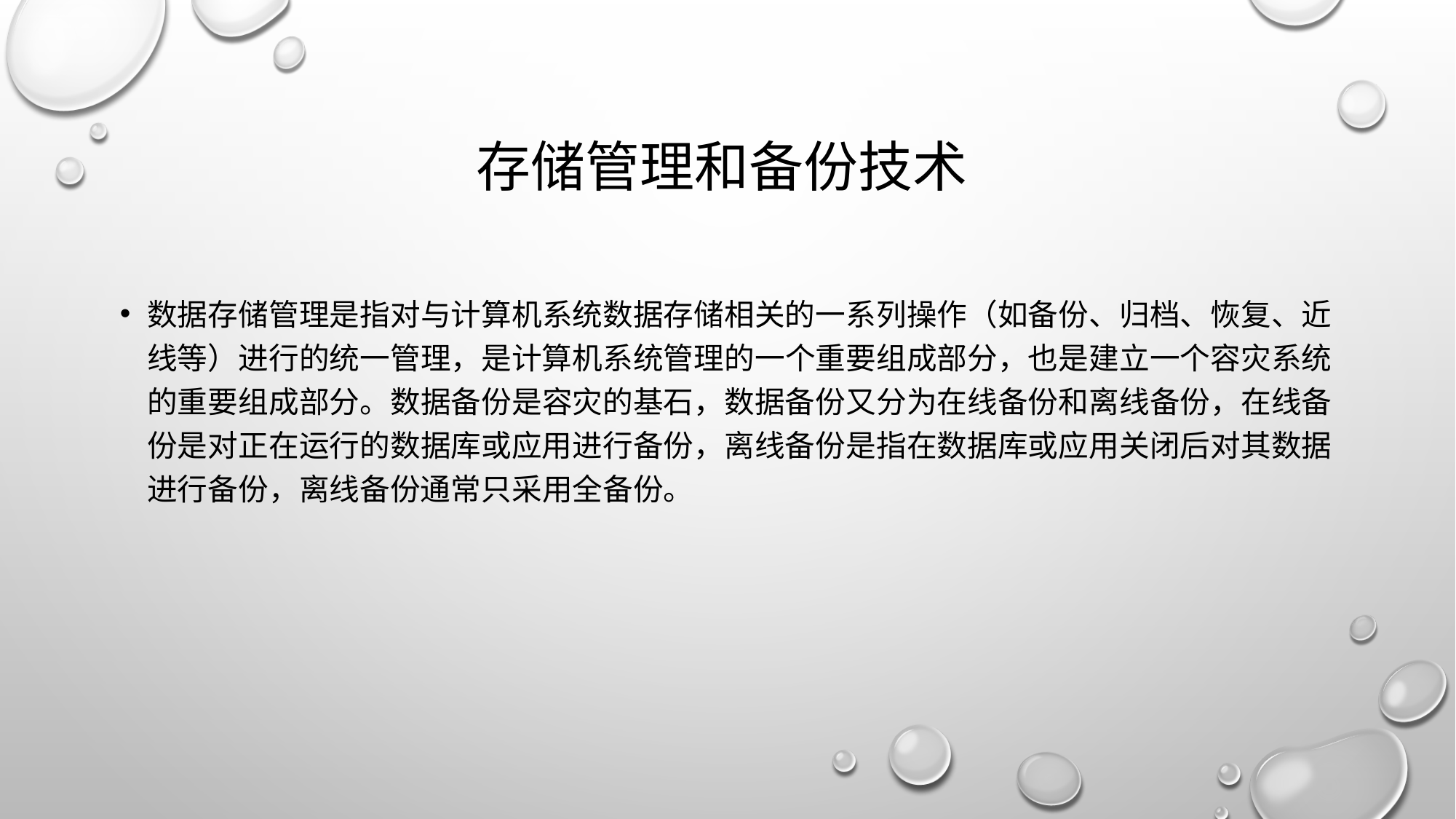

# 存储管理和备份技术
数据存储管理是指对与计算机系统数据存储相关的一系列操作（如备份、归档、恢复、近线等）进行的统一管理，是计算机系统管理的一个重要组成部分，也是建立一个容灾系统的重要组成部分。数据备份是容灾的基石，数据备份又分为在线备份和离线备份，在线备份是对正在运行的数据库或应用进行备份，离线备份是指在数据库或应用关闭后对其数据进行备份，离线备份通常只采用全备份。